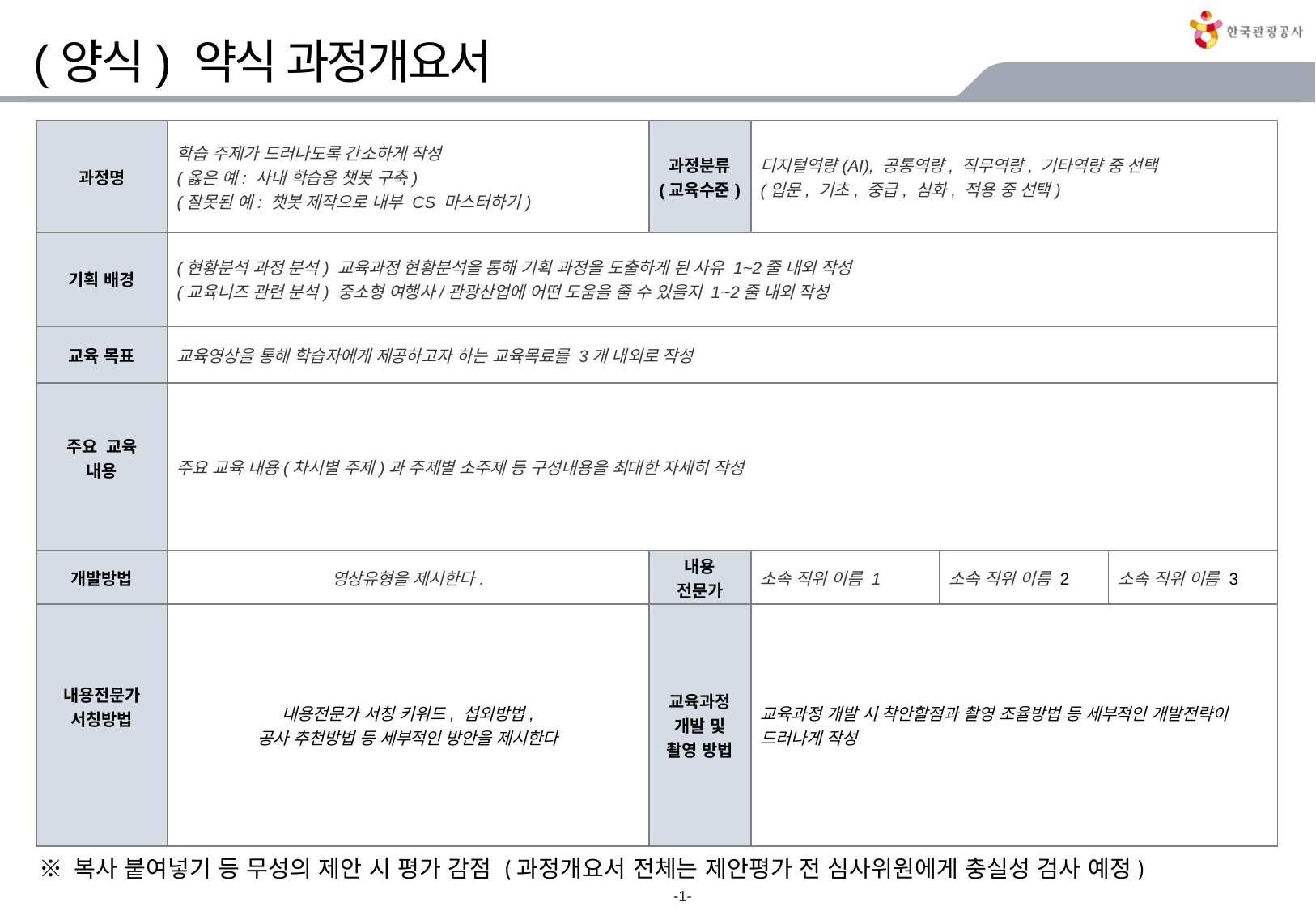

# (양식) 약식 과정개요서

| 과정명 | 학습 주제가 드러나도록 간소하게 작성 (옳은 예: 사내 학습용 챗봇 구축) (잘못된 예: 챗봇 제작으로 내부 CS 마스터하기) | 과정분류 (교육수준) | 디지털역량(AI), 공통역량, 직무역량, 기타역량 중 선택 (입문, 기초, 중급, 심화, 적용 중 선택) |  |  |
| --- | --- | --- | --- | --- | --- |
| 기획 배경 | (현황분석 과정 분석) 교육과정 현황분석을 통해 기획 과정을 도출하게 된 사유 1~2줄 내외 작성 (교육니즈 관련 분석) 중소형 여행사/관광산업에 어떤 도움을 줄 수 있을지 1~2줄 내외 작성 |  |  |  |  |
| 교육 목표 | 교육영상을 통해 학습자에게 제공하고자 하는 교육목료를 3개 내외로 작성 |  |  |  |  |
| 주요 교육 내용 | 주요 교육 내용(차시별 주제)과 주제별 소주제 등 구성내용을 최대한 자세히 작성 |  |  |  |  |
| 개발방법 | 영상유형을 제시한다. | 내용 전문가 | 소속 직위 이름 1 | 소속 직위 이름 2 | 소속 직위 이름 3 |
| 내용전문가 서칭방법 | 내용전문가 서칭 키워드, 섭외방법, 공사 추천방법 등 세부적인 방안을 제시한다 | 교육과정 개발 및 촬영 방법 | 교육과정 개발 시 착안할점과 촬영 조율방법 등 세부적인 개발전략이 드러나게 작성 |  |  |
※ 복사 붙여넣기 등 무성의 제안 시 평가 감점 (과정개요서 전체는 제안평가 전 심사위원에게 충실성 검사 예정)